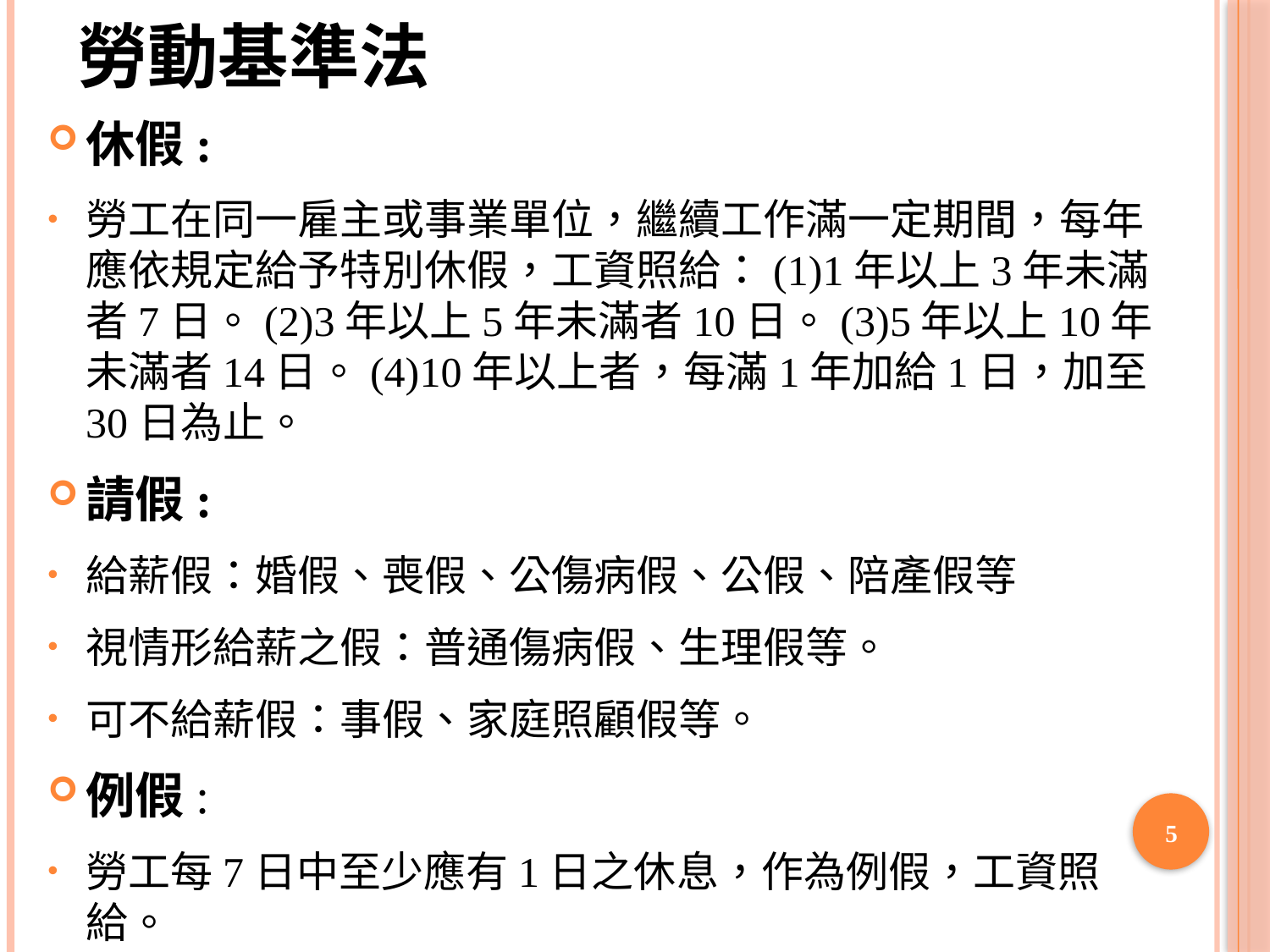

# 勞動基準法
休假:
勞工在同一雇主或事業單位，繼續工作滿一定期間，每年應依規定給予特別休假，工資照給：(1)1年以上3年未滿者7日。(2)3年以上5年未滿者10日。(3)5年以上10年未滿者14日。(4)10年以上者，每滿1年加給1日，加至30日為止。
請假:
給薪假：婚假、喪假、公傷病假、公假、陪產假等
視情形給薪之假：普通傷病假、生理假等。
可不給薪假：事假、家庭照顧假等。
例假:
勞工每7日中至少應有1日之休息，作為例假，工資照給。

5